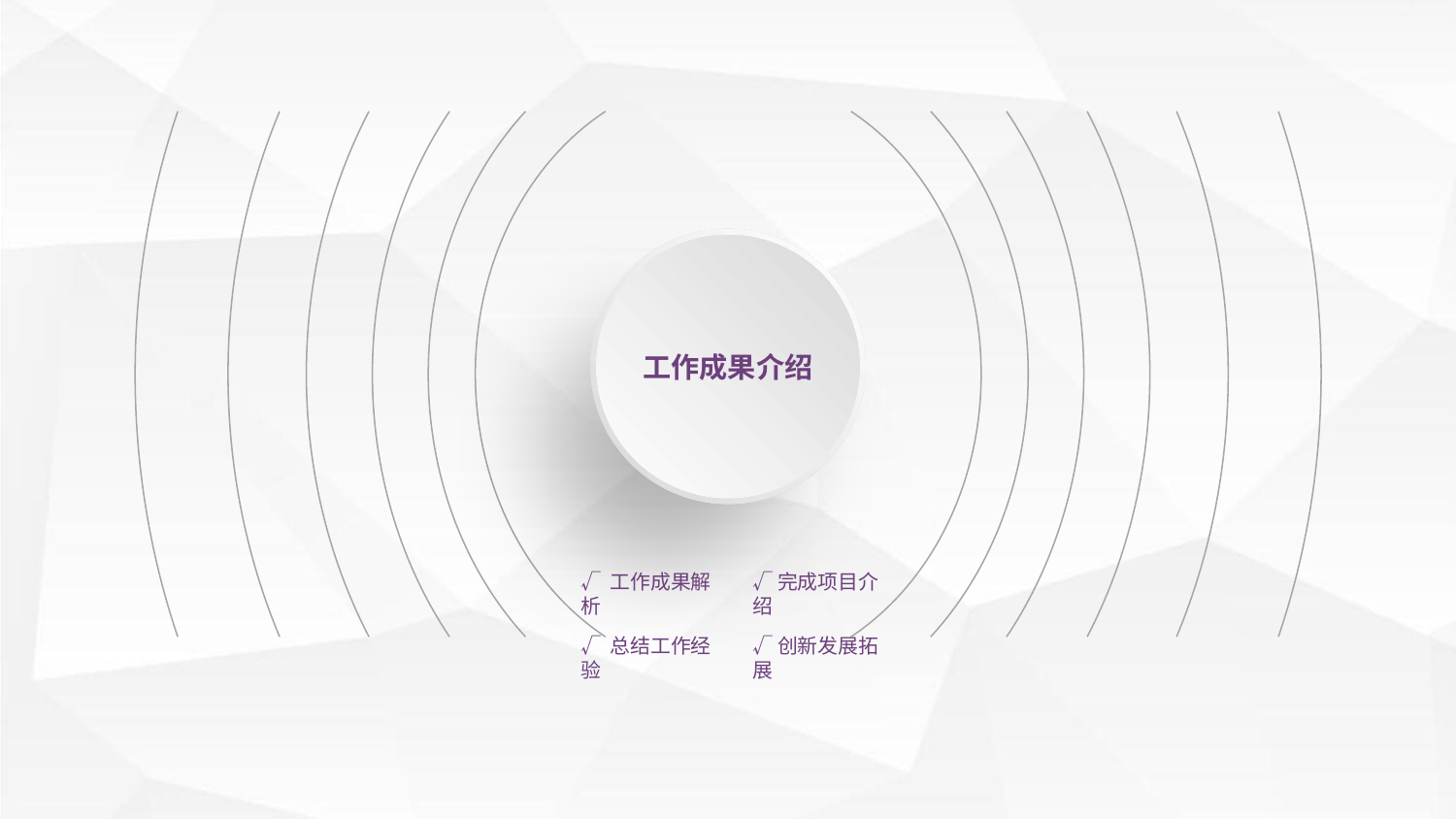

工作成果介绍
√ 工作成果解析
√完成项目介绍
√ 总结工作经验
√创新发展拓展